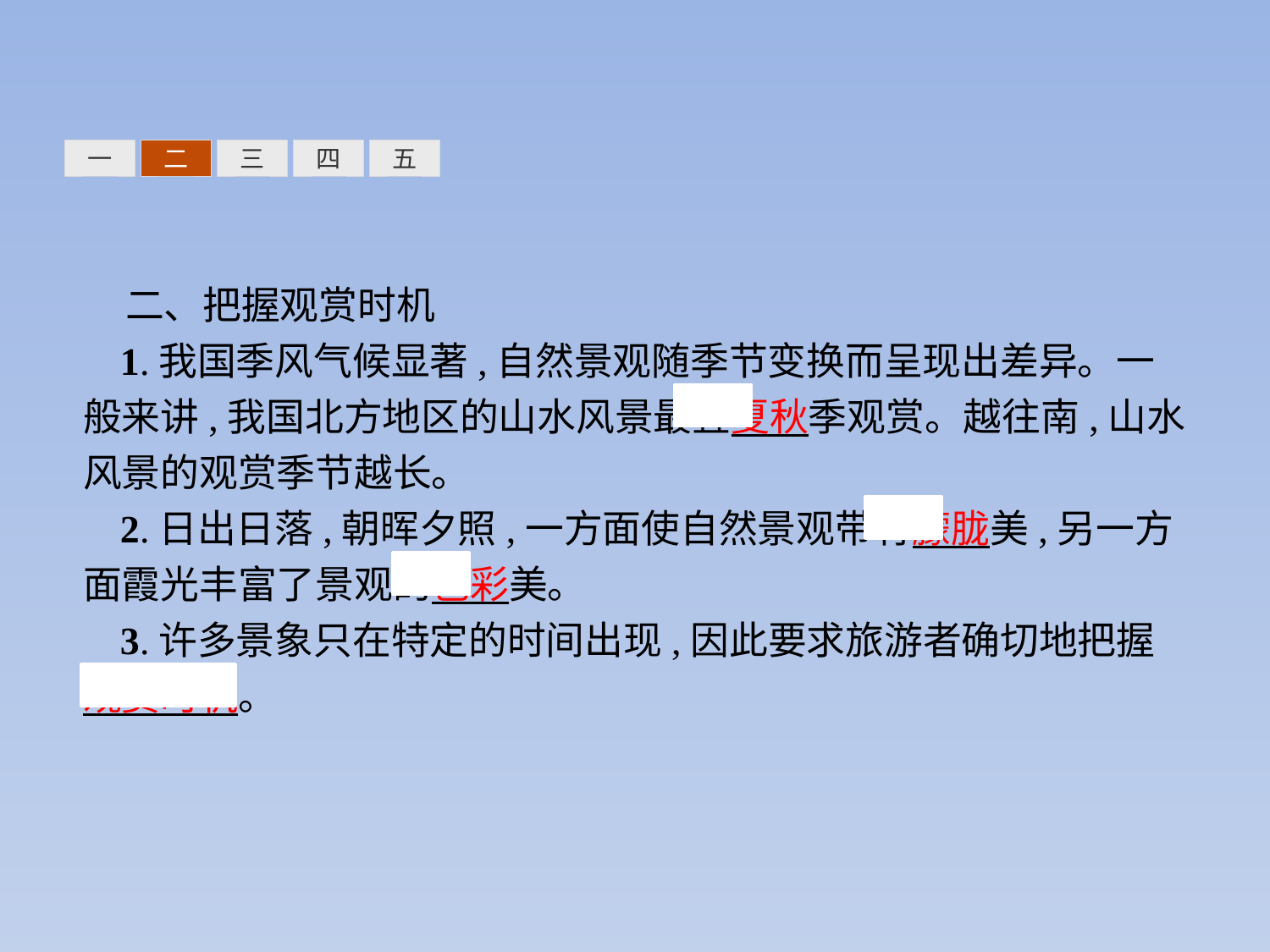

三
四
五
一
二
二、把握观赏时机
1.我国季风气候显著,自然景观随季节变换而呈现出差异。一般来讲,我国北方地区的山水风景最宜夏秋季观赏。越往南,山水风景的观赏季节越长。
2.日出日落,朝晖夕照,一方面使自然景观带有朦胧美,另一方面霞光丰富了景观的色彩美。
3.许多景象只在特定的时间出现,因此要求旅游者确切地把握  观赏时机。